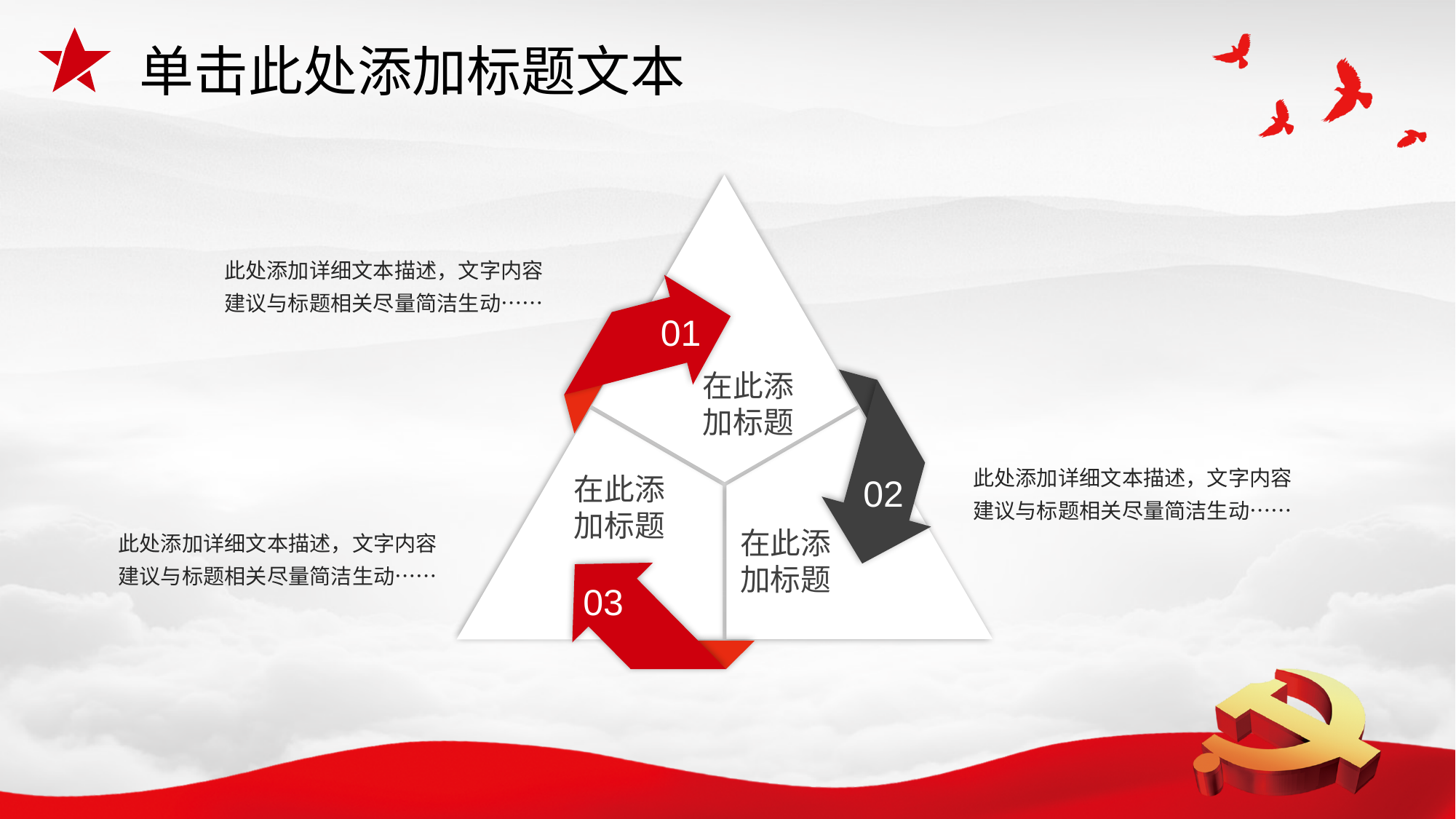

单击此处添加标题文本

此处添加详细文本描述，文字内容建议与标题相关尽量简洁生动……

01

在此添加标题

此处添加详细文本描述，文字内容建议与标题相关尽量简洁生动……
在此添加标题
02
此处添加详细文本描述，文字内容建议与标题相关尽量简洁生动……
在此添加标题

03